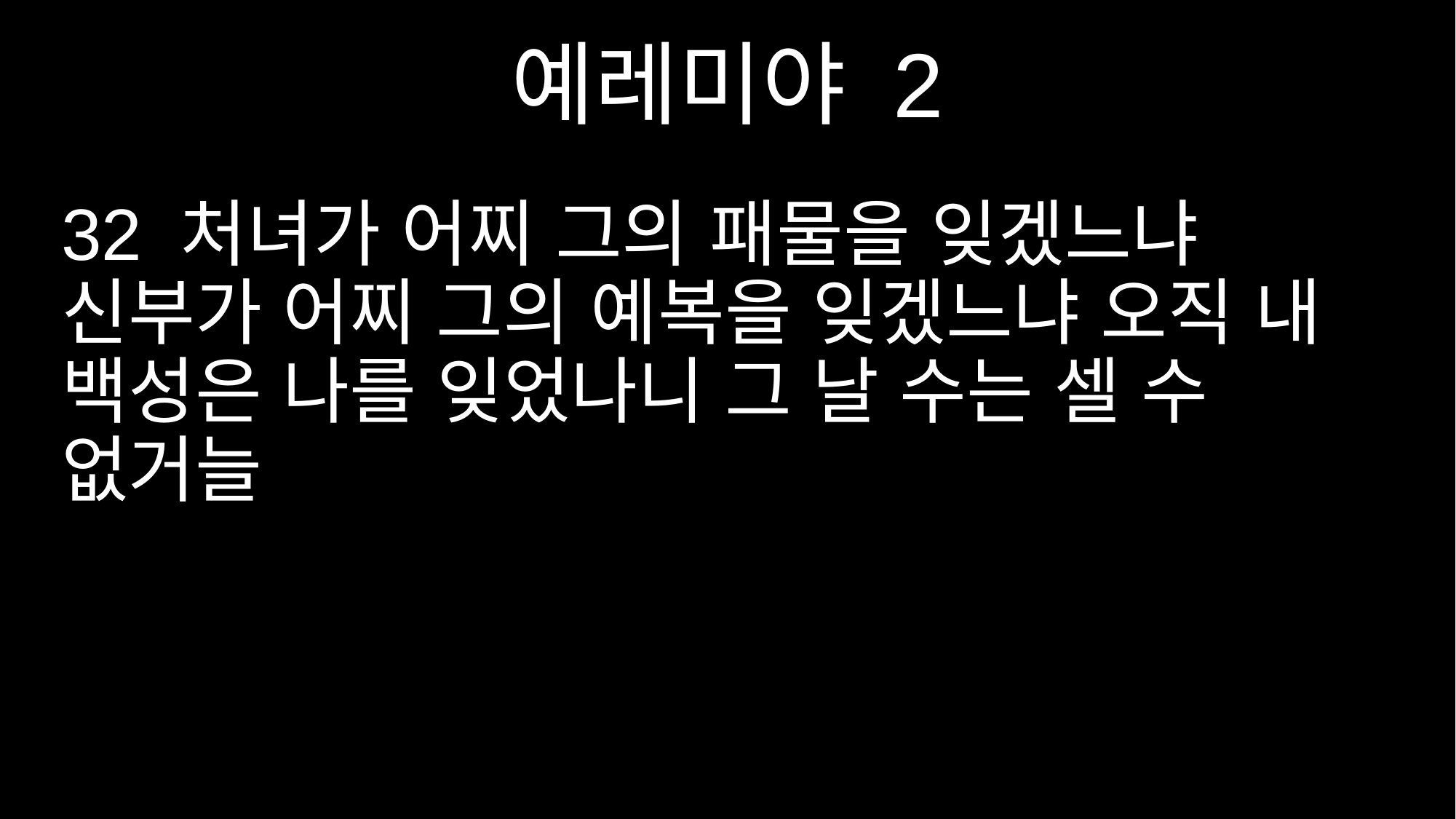

예레미야 2
32 처녀가 어찌 그의 패물을 잊겠느냐 신부가 어찌 그의 예복을 잊겠느냐 오직 내 백성은 나를 잊었나니 그 날 수는 셀 수 없거늘